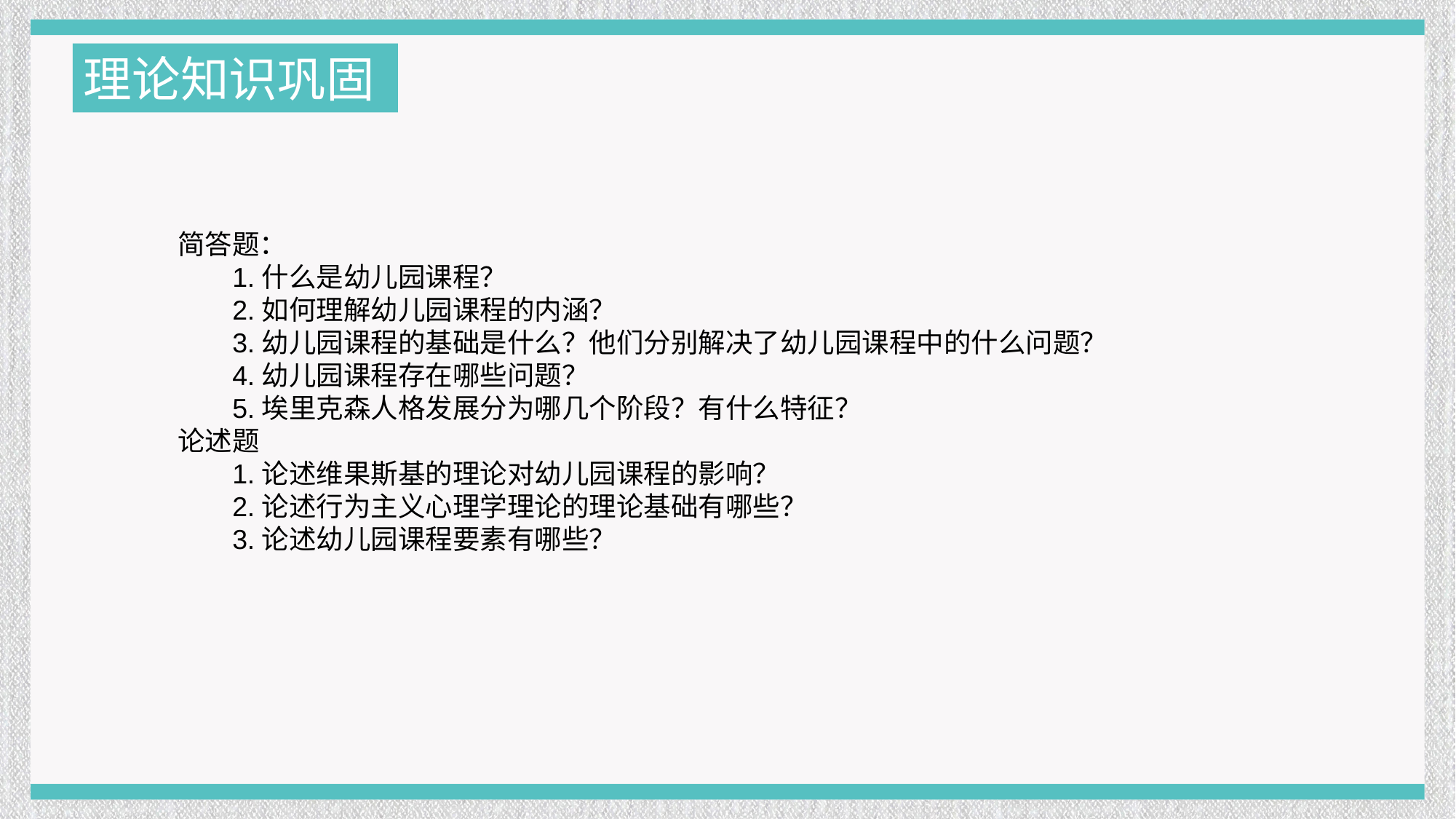

理论知识巩固
简答题：
1.什么是幼儿园课程？
2.如何理解幼儿园课程的内涵？
3.幼儿园课程的基础是什么？他们分别解决了幼儿园课程中的什么问题？
4.幼儿园课程存在哪些问题？
5.埃里克森人格发展分为哪几个阶段？有什么特征？
论述题
1.论述维果斯基的理论对幼儿园课程的影响？
2.论述行为主义心理学理论的理论基础有哪些？
3.论述幼儿园课程要素有哪些？